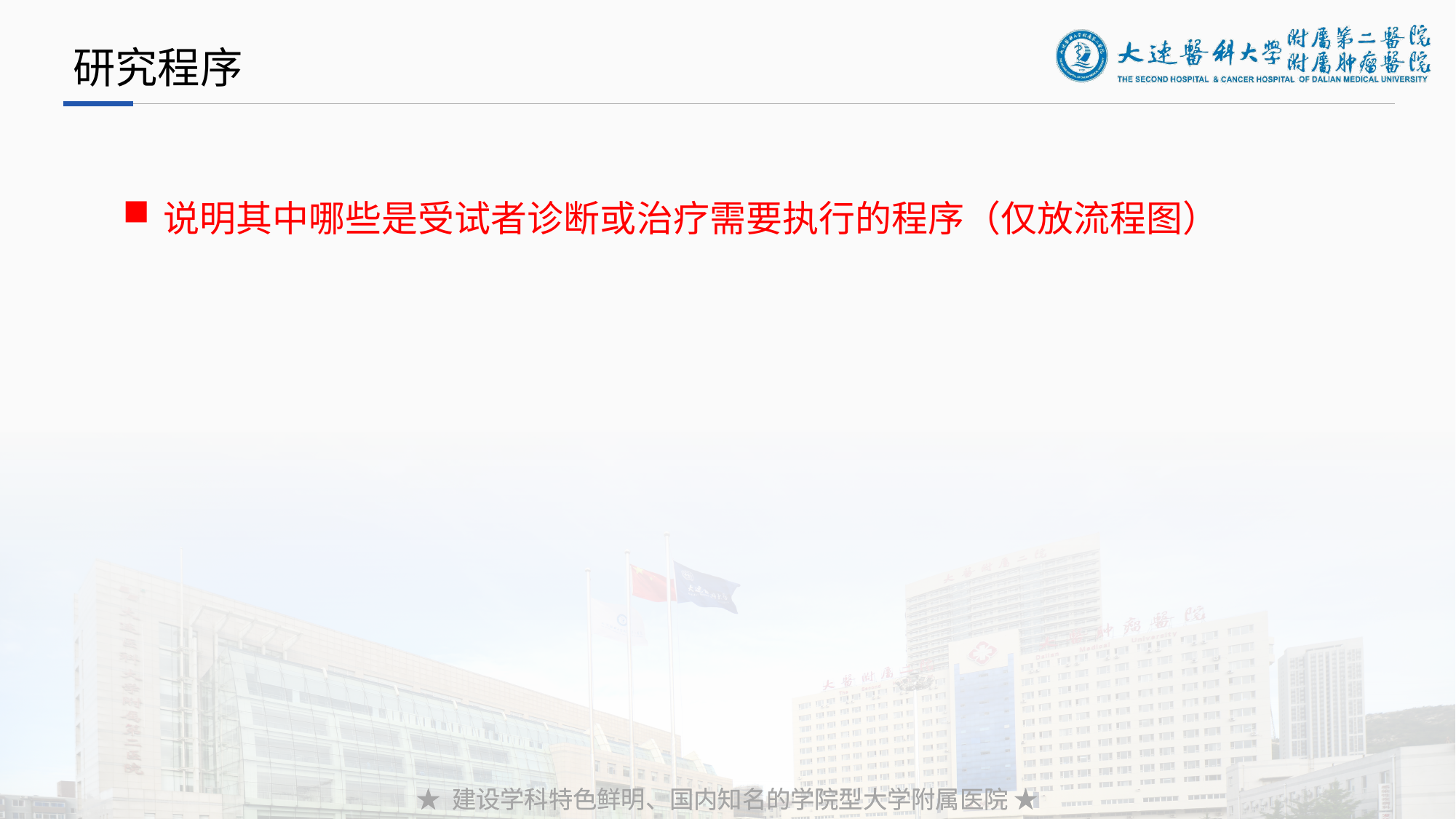

研究程序
说明其中哪些是受试者诊断或治疗需要执行的程序（仅放流程图）

★ 建设学科特色鲜明、国内知名的学院型大学附属医院 ★